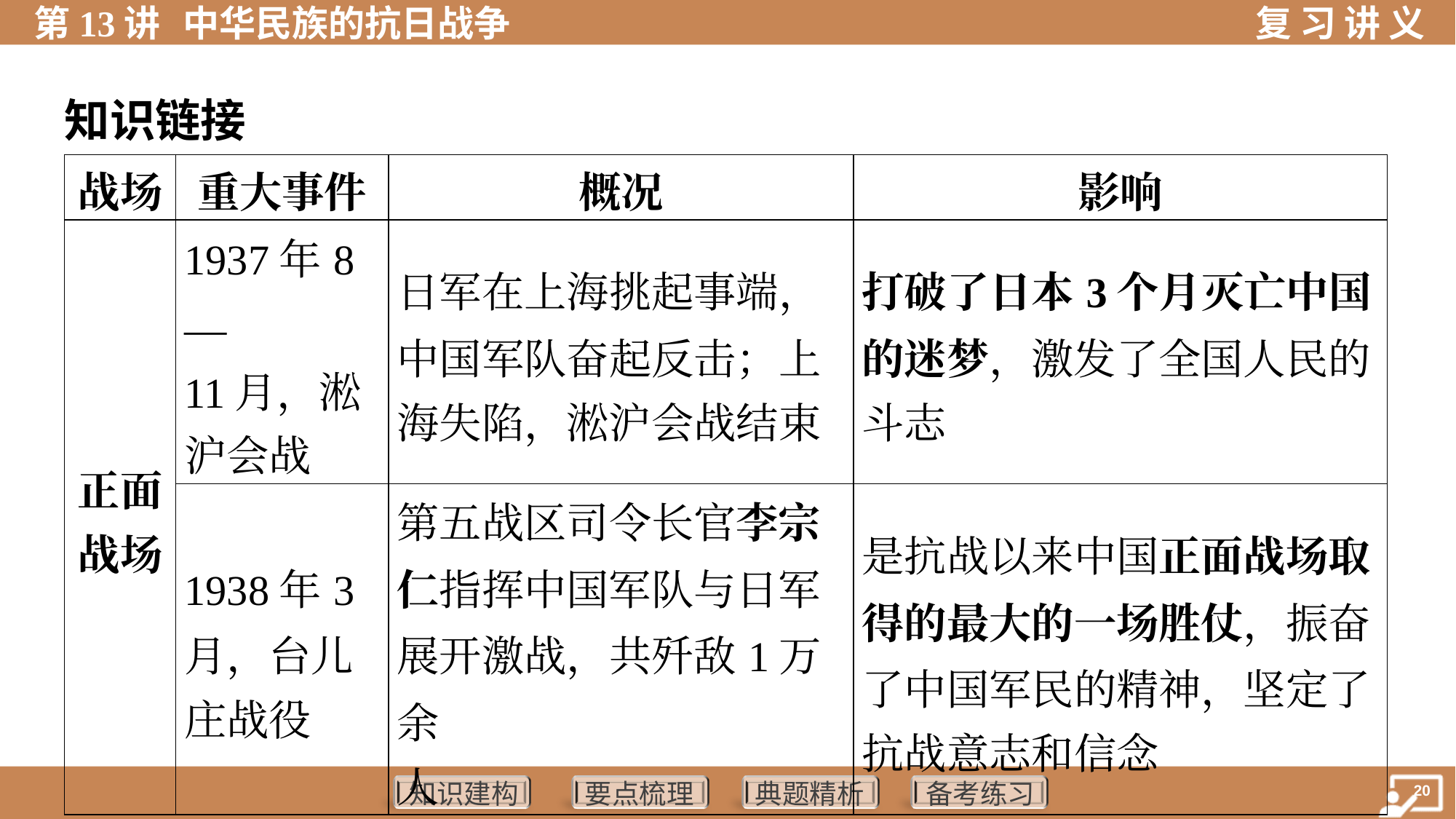

知识链接
| 战场 | 重大事件 | 概况 | 影响 |
| --- | --- | --- | --- |
| 正面 战场 | 1937年8— 11月，淞 沪会战 | 日军在上海挑起事端， 中国军队奋起反击；上 海失陷，淞沪会战结束 | 打破了日本3个月灭亡中国 的迷梦，激发了全国人民的 斗志 |
|  | 1938年3 月，台儿 庄战役 | 第五战区司令长官李宗 仁指挥中国军队与日军 展开激战，共歼敌1万余 人 | 是抗战以来中国正面战场取 得的最大的一场胜仗，振奋 了中国军民的精神，坚定了 抗战意志和信念 |